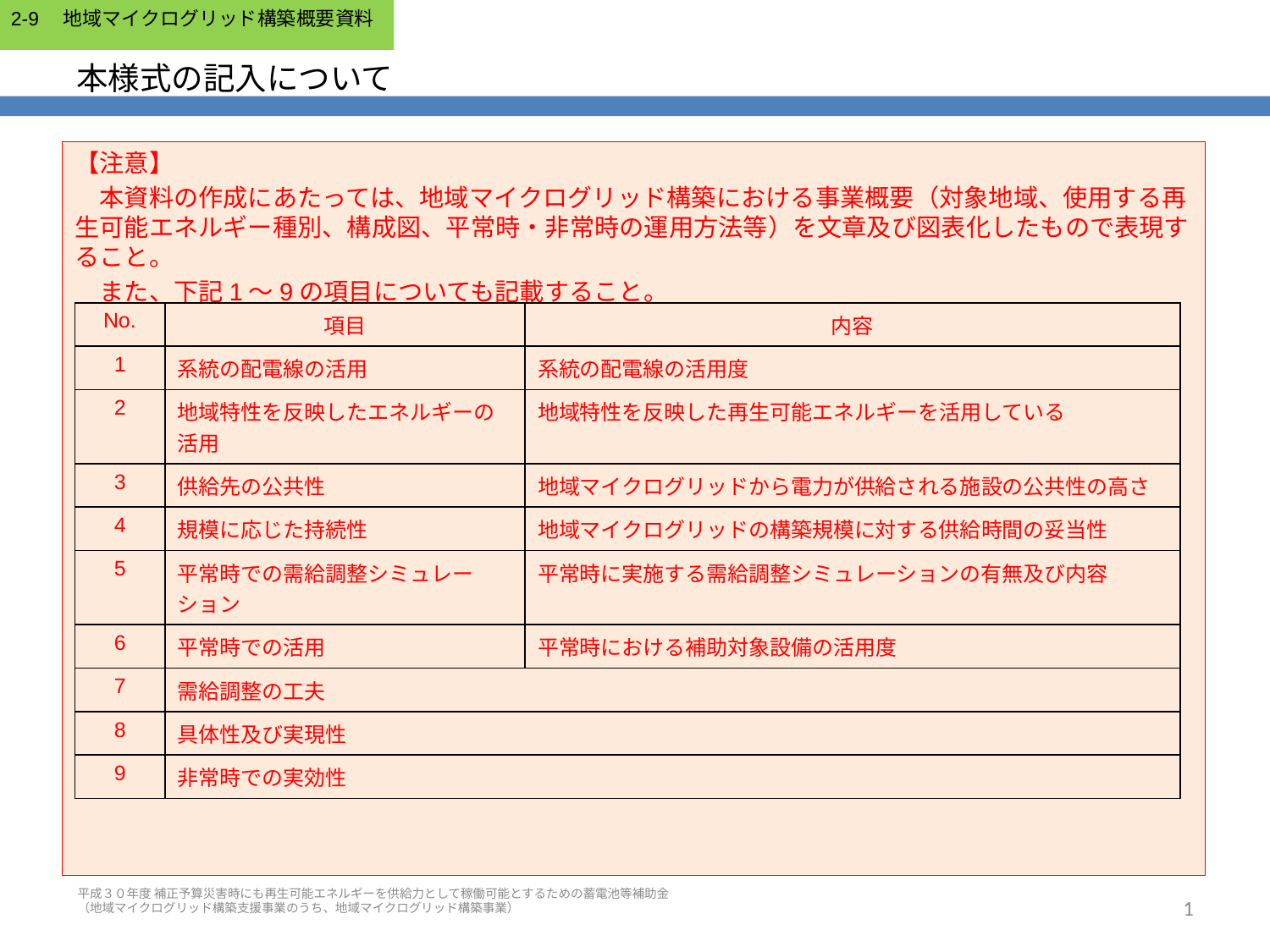

2-9　地域マイクログリッド構築概要資料
# 本様式の記入について
【注意】
　本資料の作成にあたっては、地域マイクログリッド構築における事業概要（対象地域、使用する再生可能エネルギー種別、構成図、平常時・非常時の運用方法等）を文章及び図表化したもので表現すること。
　また、下記1～9の項目についても記載すること。

| No. | 項目 | 内容 |
| --- | --- | --- |
| 1 | 系統の配電線の活用 | 系統の配電線の活用度 |
| 2 | 地域特性を反映したエネルギーの活用 | 地域特性を反映した再生可能エネルギーを活用している |
| 3 | 供給先の公共性 | 地域マイクログリッドから電力が供給される施設の公共性の高さ |
| 4 | 規模に応じた持続性 | 地域マイクログリッドの構築規模に対する供給時間の妥当性 |
| 5 | 平常時での需給調整シミュレーション | 平常時に実施する需給調整シミュレーションの有無及び内容 |
| 6 | 平常時での活用 | 平常時における補助対象設備の活用度 |
| 7 | 需給調整の工夫 |  |
| 8 | 具体性及び実現性 |  |
| 9 | 非常時での実効性 |  |
平成３０年度 補正予算災害時にも再生可能エネルギーを供給力として稼働可能とするための蓄電池等補助金
（地域マイクログリッド構築支援事業のうち、地域マイクログリッド構築事業）

1